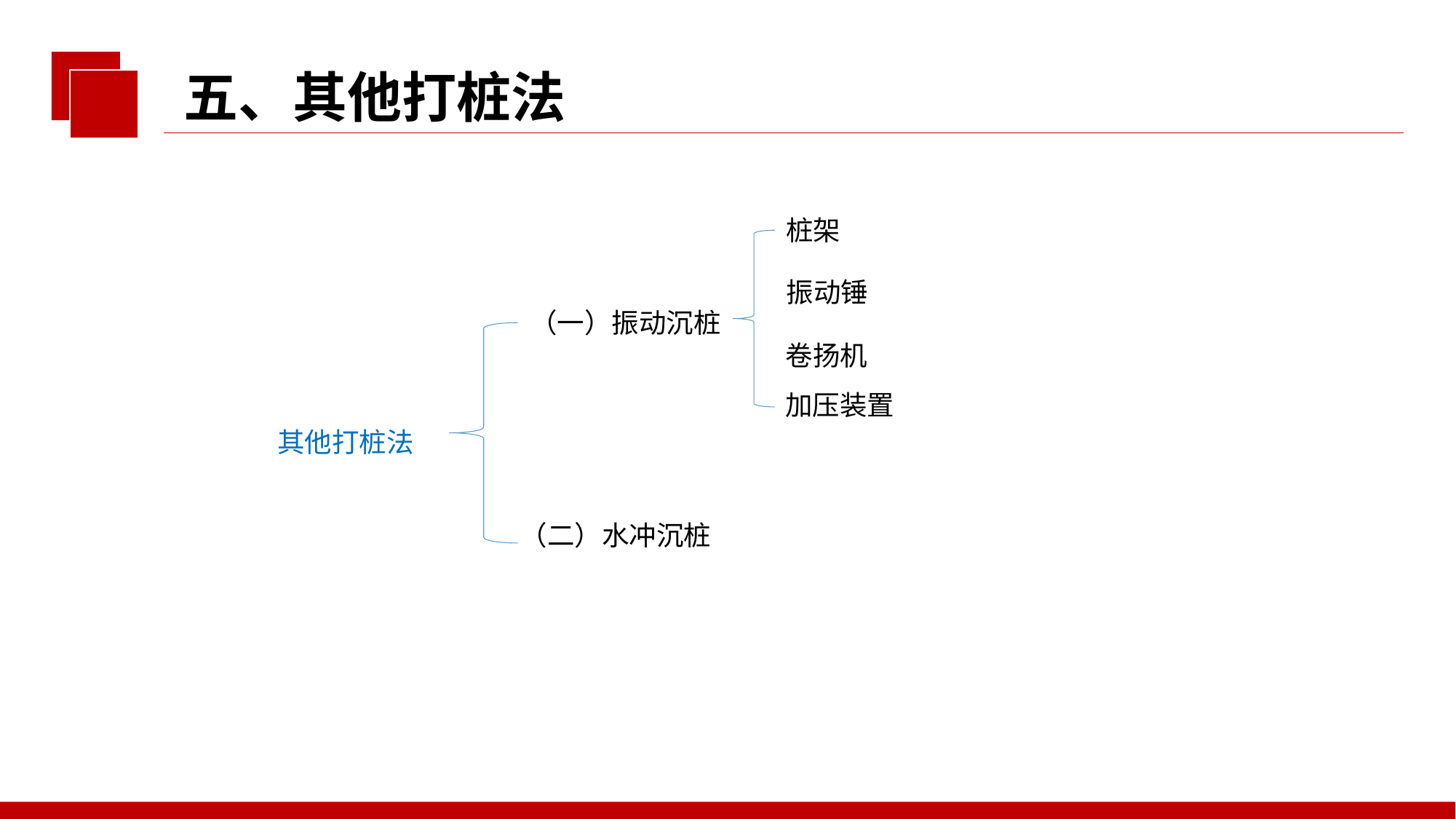

五、其他打桩法
桩架

振动锤
（一）振动沉桩

卷扬机
加压装置
其他打桩法
（二）水冲沉桩